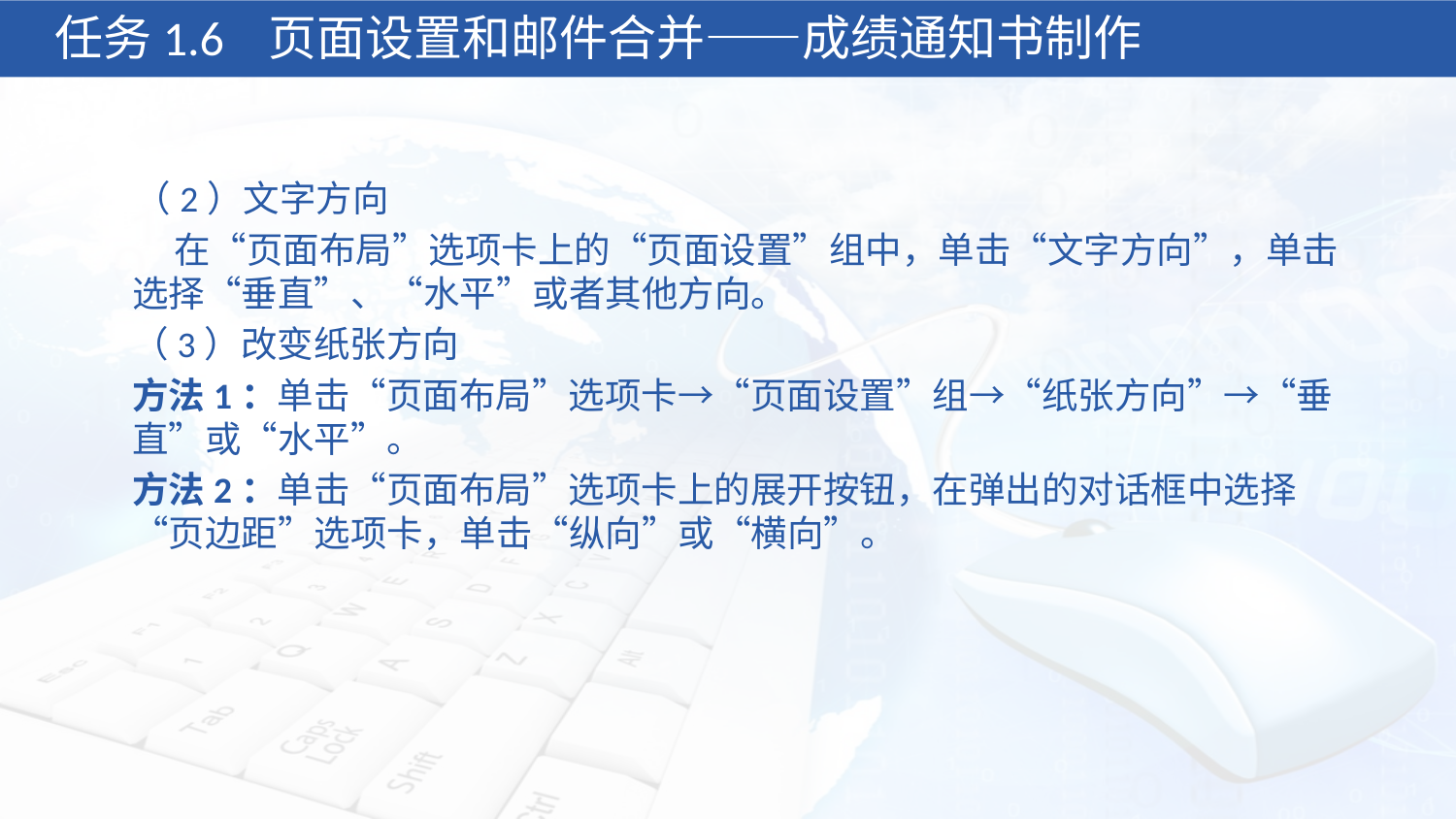

任务1.6   页面设置和邮件合并——成绩通知书制作
（2）文字方向
    在“页面布局”选项卡上的“页面设置”组中，单击“文字方向”，单击选择“垂直”、“水平”或者其他方向。
（3）改变纸张方向
方法1：单击“页面布局”选项卡→“页面设置”组→“纸张方向”→“垂直”或“水平”。
方法2：单击“页面布局”选项卡上的展开按钮，在弹出的对话框中选择“页边距”选项卡，单击“纵向”或“横向”。